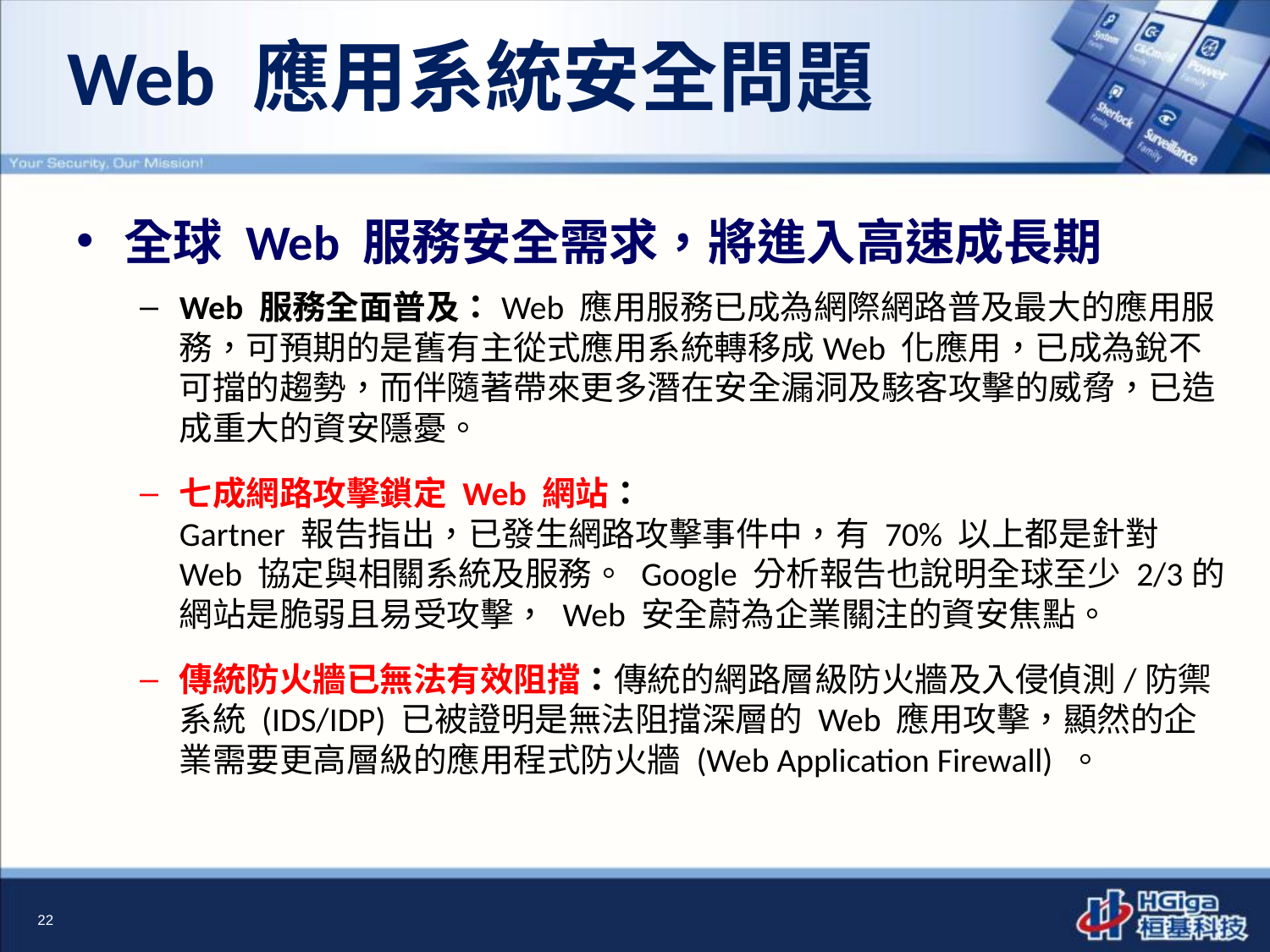

# Web 應用系統安全問題
全球 Web 服務安全需求，將進入高速成長期
Web 服務全面普及：Web 應用服務已成為網際網路普及最大的應用服務，可預期的是舊有主從式應用系統轉移成Web 化應用，已成為銳不可擋的趨勢，而伴隨著帶來更多潛在安全漏洞及駭客攻擊的威脅，已造成重大的資安隱憂。
七成網路攻擊鎖定 Web 網站：
Gartner 報告指出，已發生網路攻擊事件中，有 70% 以上都是針對 Web 協定與相關系統及服務。 Google 分析報告也說明全球至少 2/3的網站是脆弱且易受攻擊， Web 安全蔚為企業關注的資安焦點。
傳統防火牆已無法有效阻擋：傳統的網路層級防火牆及入侵偵測/防禦系統 (IDS/IDP) 已被證明是無法阻擋深層的 Web 應用攻擊，顯然的企業需要更高層級的應用程式防火牆 (Web Application Firewall) 。

22